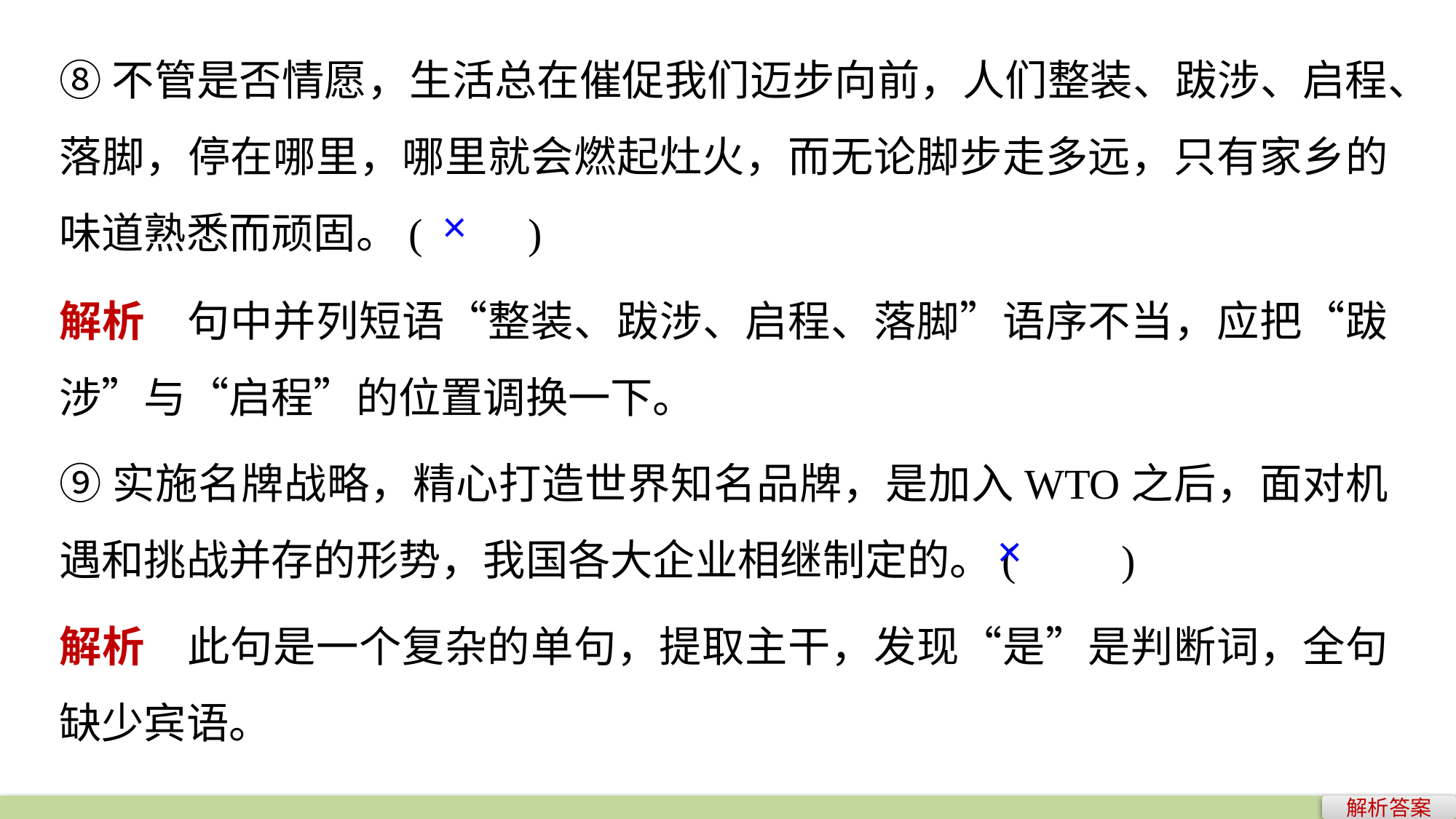

⑧不管是否情愿，生活总在催促我们迈步向前，人们整装、跋涉、启程、落脚，停在哪里，哪里就会燃起灶火，而无论脚步走多远，只有家乡的味道熟悉而顽固。(　　)
×
解析　句中并列短语“整装、跋涉、启程、落脚”语序不当，应把“跋涉”与“启程”的位置调换一下。
⑨实施名牌战略，精心打造世界知名品牌，是加入WTO之后，面对机遇和挑战并存的形势，我国各大企业相继制定的。(　　)
×
解析　此句是一个复杂的单句，提取主干，发现“是”是判断词，全句缺少宾语。

解析答案